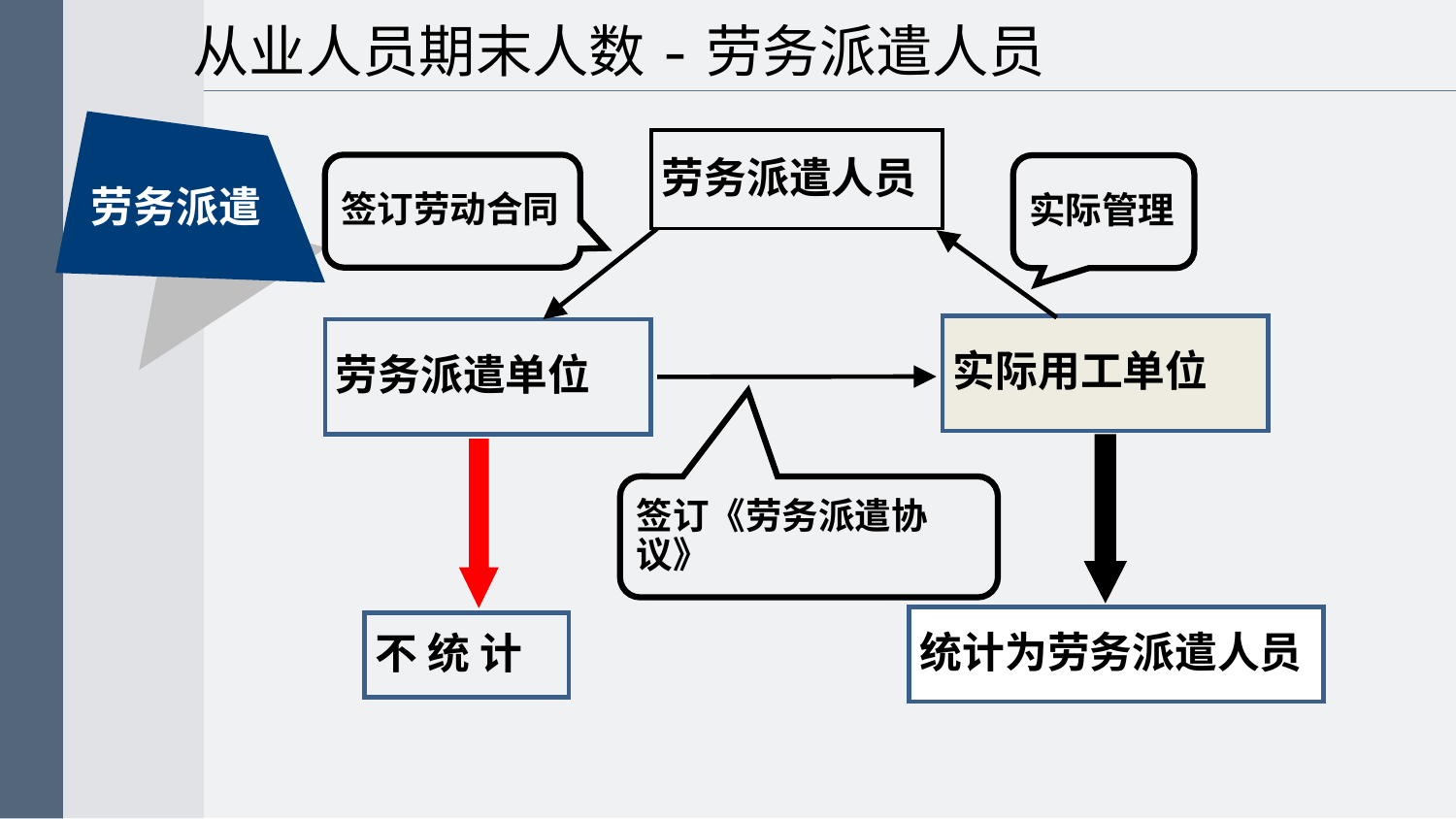

从业人员期末人数-劳务派遣人员

劳务派遣

劳务派遣人员
签订劳动合同
实际管理

实际用工单位
劳务派遣单位

签订《劳务派遣协议》
统计为劳务派遣人员
不 统 计